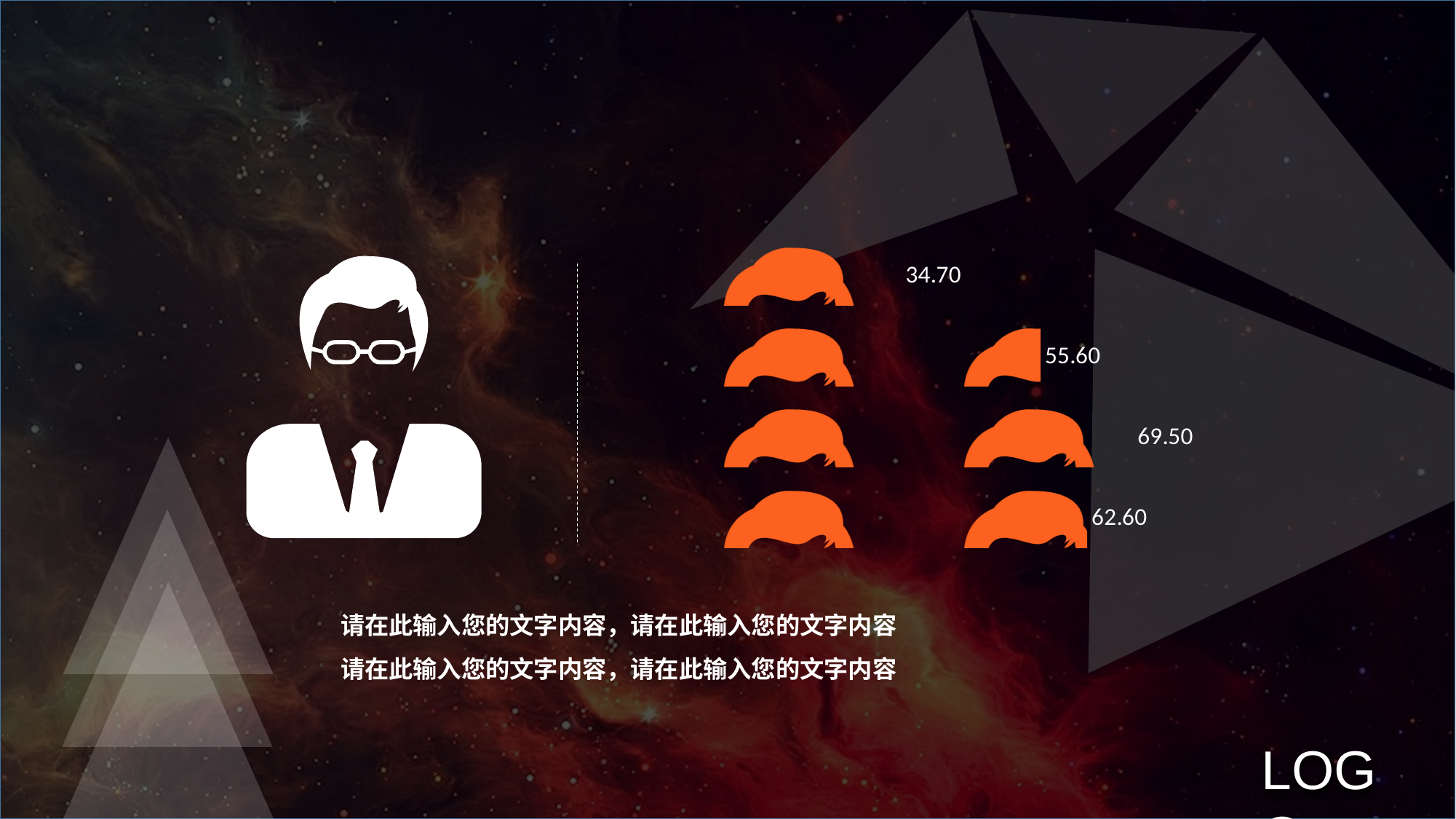

### Chart

| Category | 系列 1 |
|---|---|
| 类别 1 | 62.6 |
| 类别 2 | 69.5 |
| 类别 3 | 55.6 |
| 类别 4 | 34.7 |

请在此输入您的文字内容，请在此输入您的文字内容
请在此输入您的文字内容，请在此输入您的文字内容

LOGO